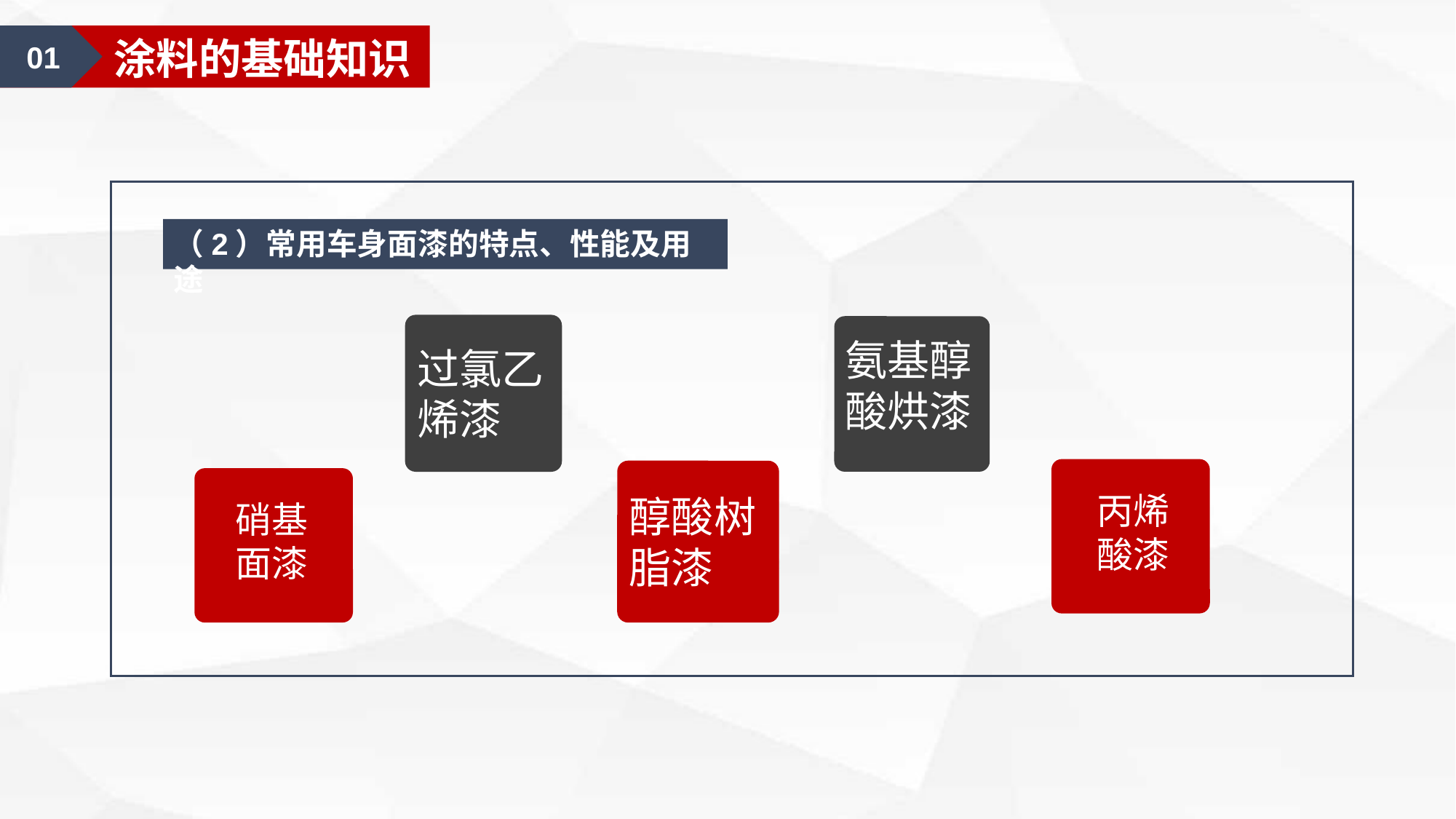

01
涂料的基础知识

（2）常用车身面漆的特点、性能及用途

氨基醇酸烘漆
过氯乙烯漆

丙烯酸漆
醇酸树脂漆
硝基面漆